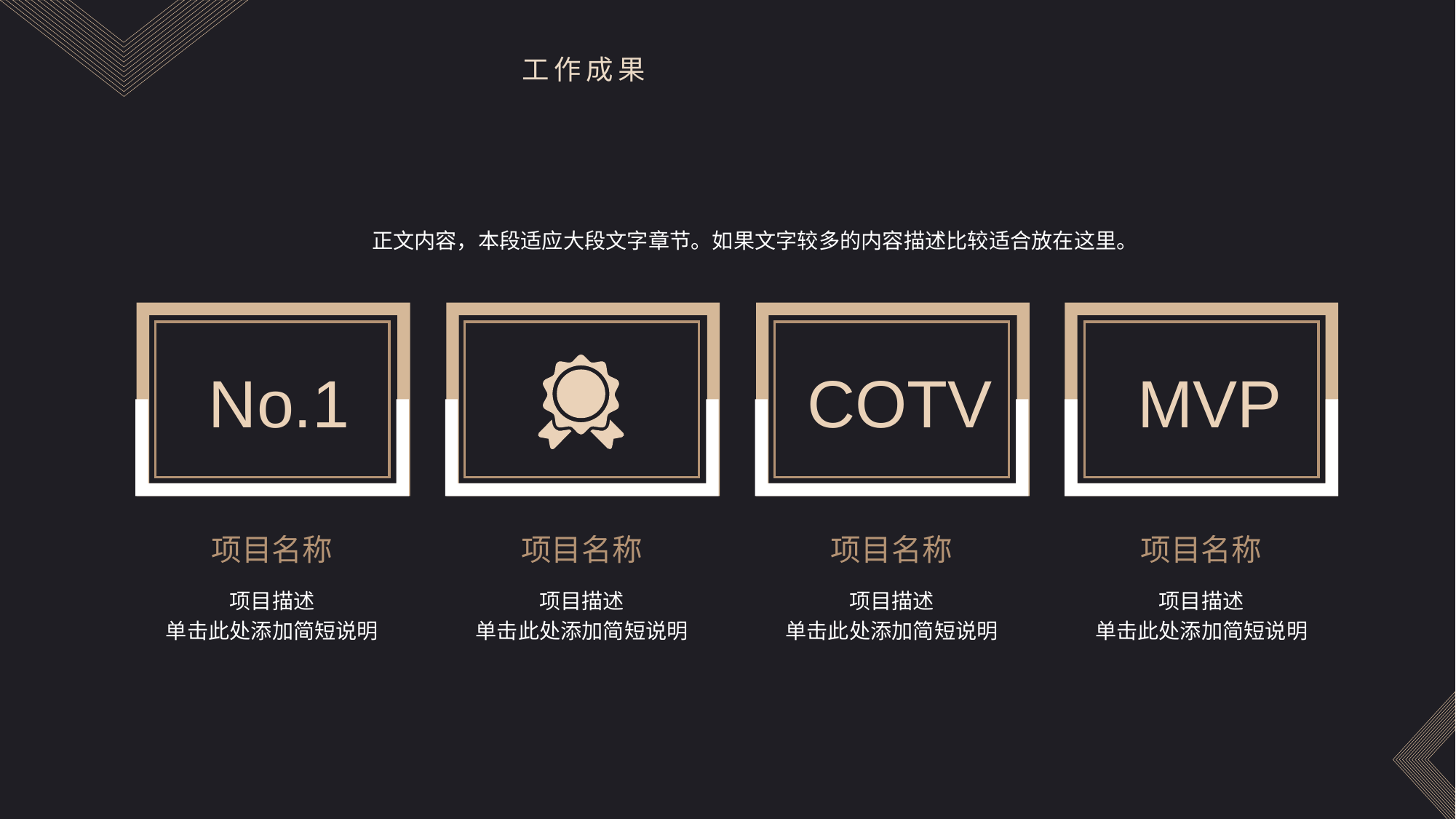

工作成果
正文内容，本段适应大段文字章节。如果文字较多的内容描述比较适合放在这里。

No.1
COTV
MVP

项目名称
项目名称
项目名称
项目名称
项目描述
单击此处添加简短说明
项目描述
单击此处添加简短说明
项目描述
单击此处添加简短说明
项目描述
单击此处添加简短说明